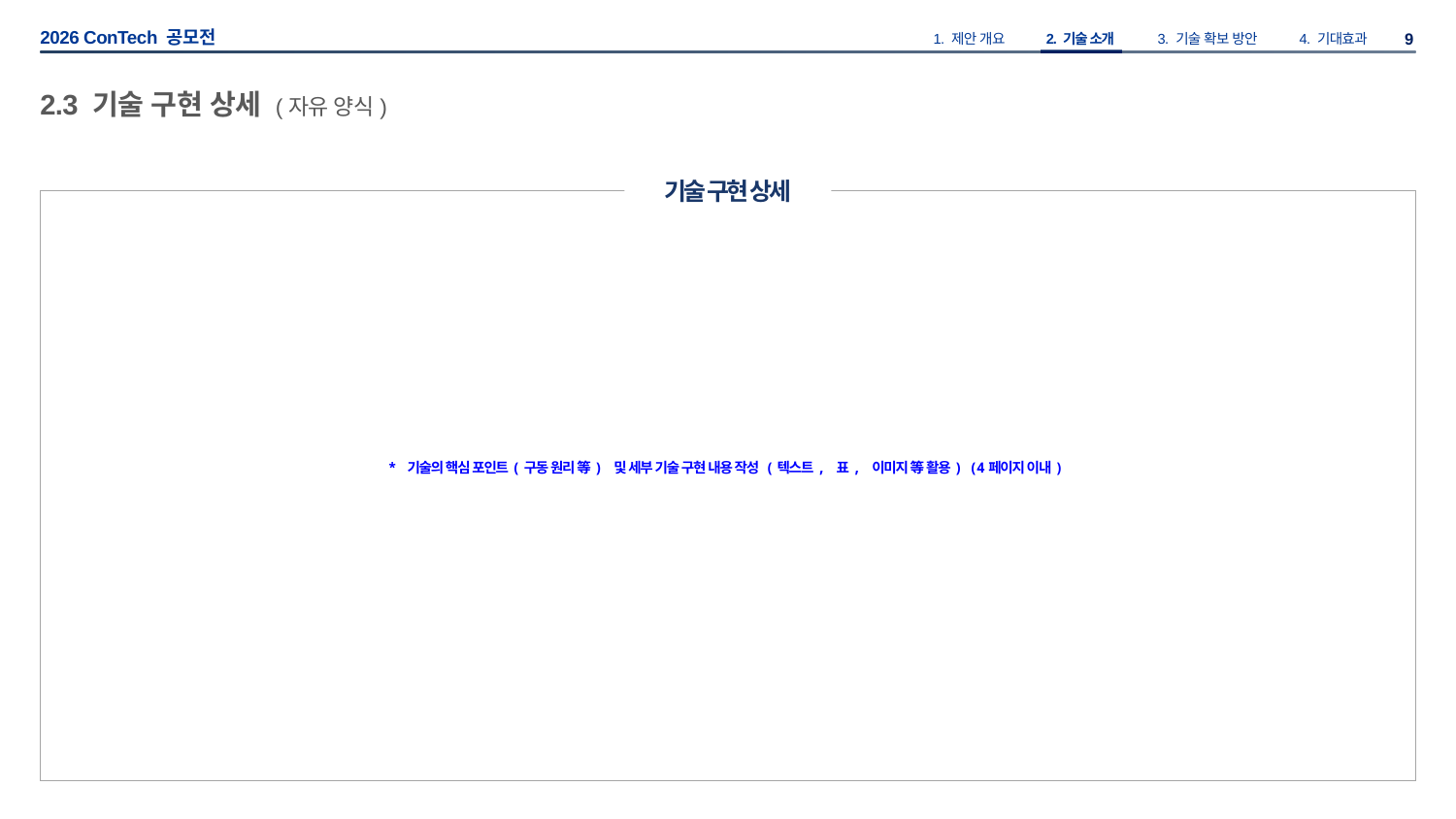

2.3 기술 구현 상세 (자유 양식)
기술 구현 상세

* 기술의 핵심 포인트(구동 원리 等) 및 세부 기술 구현 내용 작성 (텍스트, 표, 이미지 等 활용) (4페이지 이내)